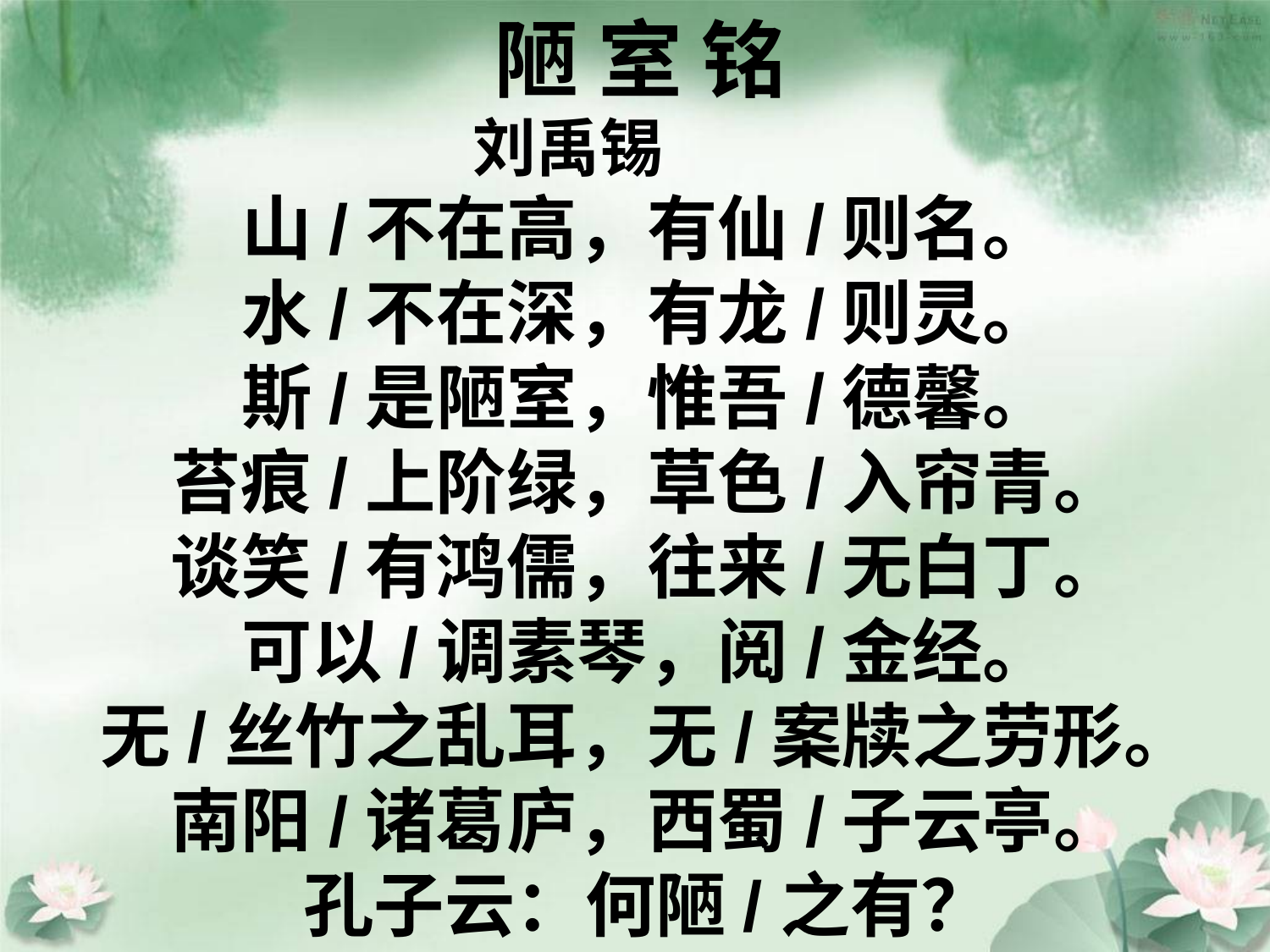

陋 室 铭
刘禹锡
山/不在高，有仙/则名。
水/不在深，有龙/则灵。
斯/是陋室，惟吾/德馨。
苔痕/上阶绿，草色/入帘青。
谈笑/有鸿儒，往来/无白丁。
可以/调素琴，阅/金经。
无/丝竹之乱耳，无/案牍之劳形。
南阳/诸葛庐，西蜀/子云亭。
孔子云：何陋/之有？